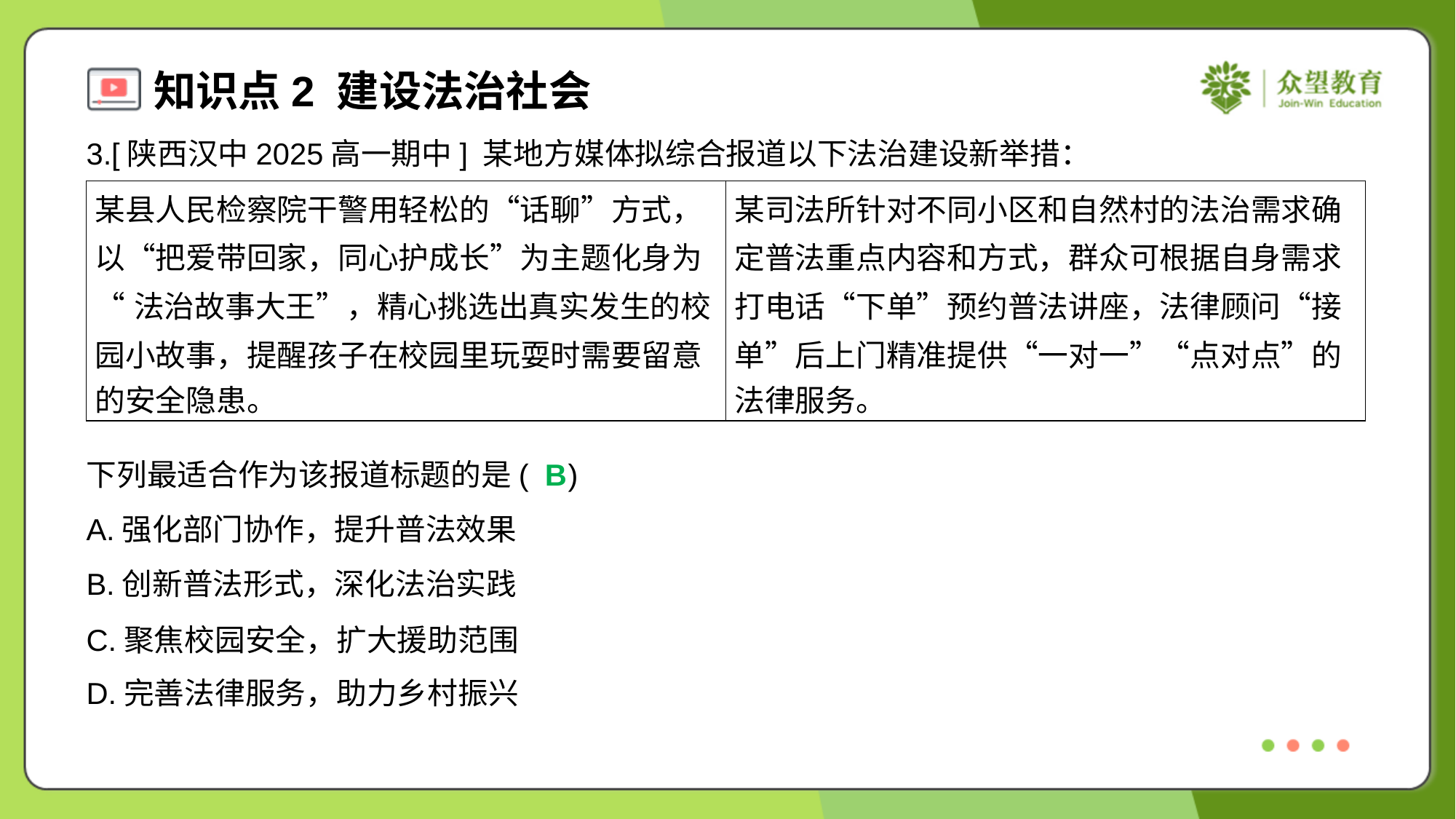

3.[陕西汉中2025高一期中] 某地方媒体拟综合报道以下法治建设新举措：
| 某县人民检察院干警用轻松的“话聊”方式， 以“把爱带回家，同心护成长”为主题化身为 “法治故事大王”，精心挑选出真实发生的校 园小故事，提醒孩子在校园里玩耍时需要留意 的安全隐患。 | 某司法所针对不同小区和自然村的法治需求确 定普法重点内容和方式，群众可根据自身需求 打电话“下单”预约普法讲座，法律顾问“接 单”后上门精准提供“一对一”“点对点”的 法律服务。 |
| --- | --- |
下列最适合作为该报道标题的是(     )
B
A.强化部门协作，提升普法效果
B.创新普法形式，深化法治实践
C.聚焦校园安全，扩大援助范围
D.完善法律服务，助力乡村振兴